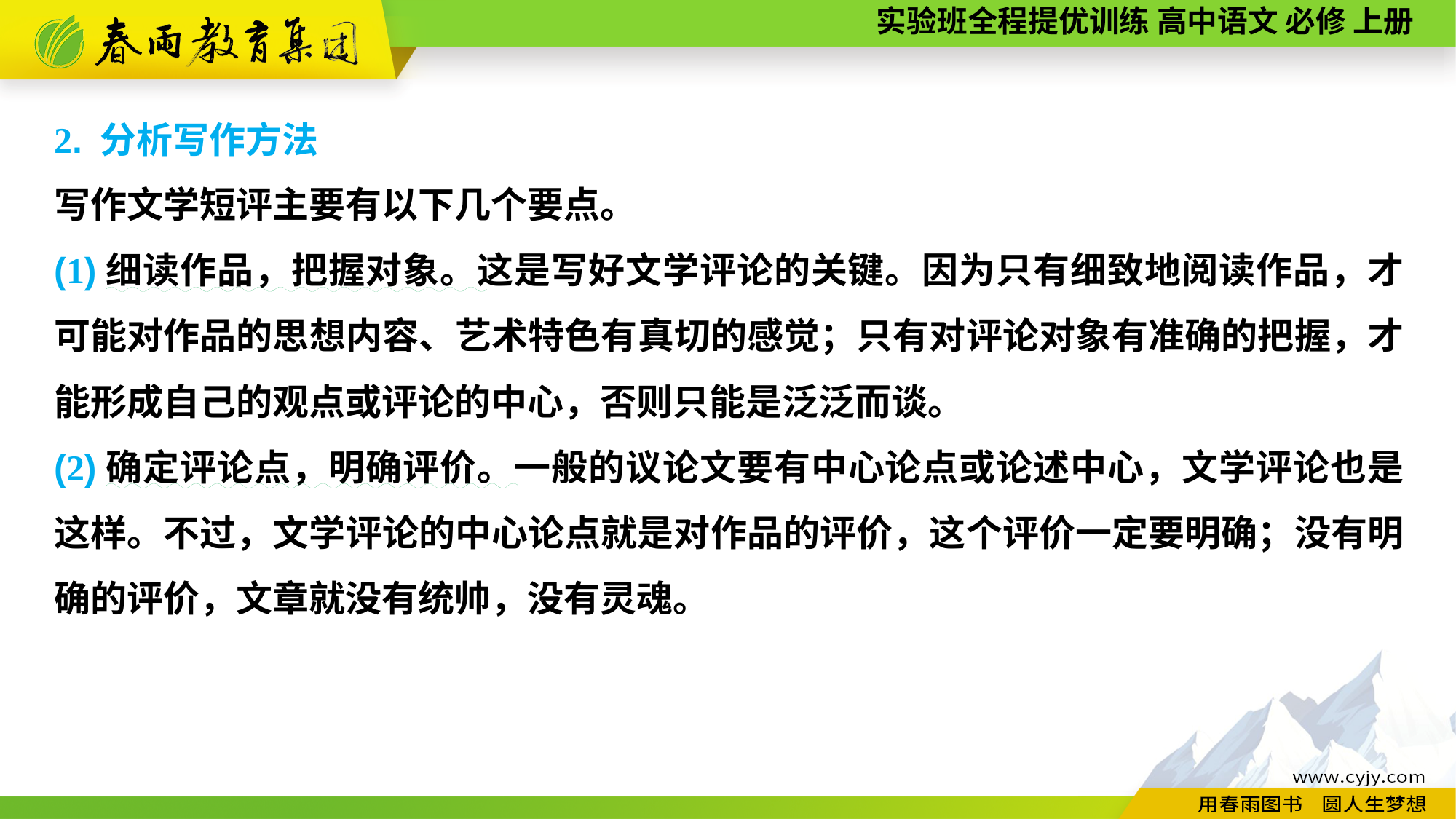

2. 分析写作方法
写作文学短评主要有以下几个要点。
(1)细读作品，把握对象。这是写好文学评论的关键。因为只有细致地阅读作品，才可能对作品的思想内容、艺术特色有真切的感觉；只有对评论对象有准确的把握，才能形成自己的观点或评论的中心，否则只能是泛泛而谈。
(2)确定评论点，明确评价。一般的议论文要有中心论点或论述中心，文学评论也是这样。不过，文学评论的中心论点就是对作品的评价，这个评价一定要明确；没有明确的评价，文章就没有统帅，没有灵魂。